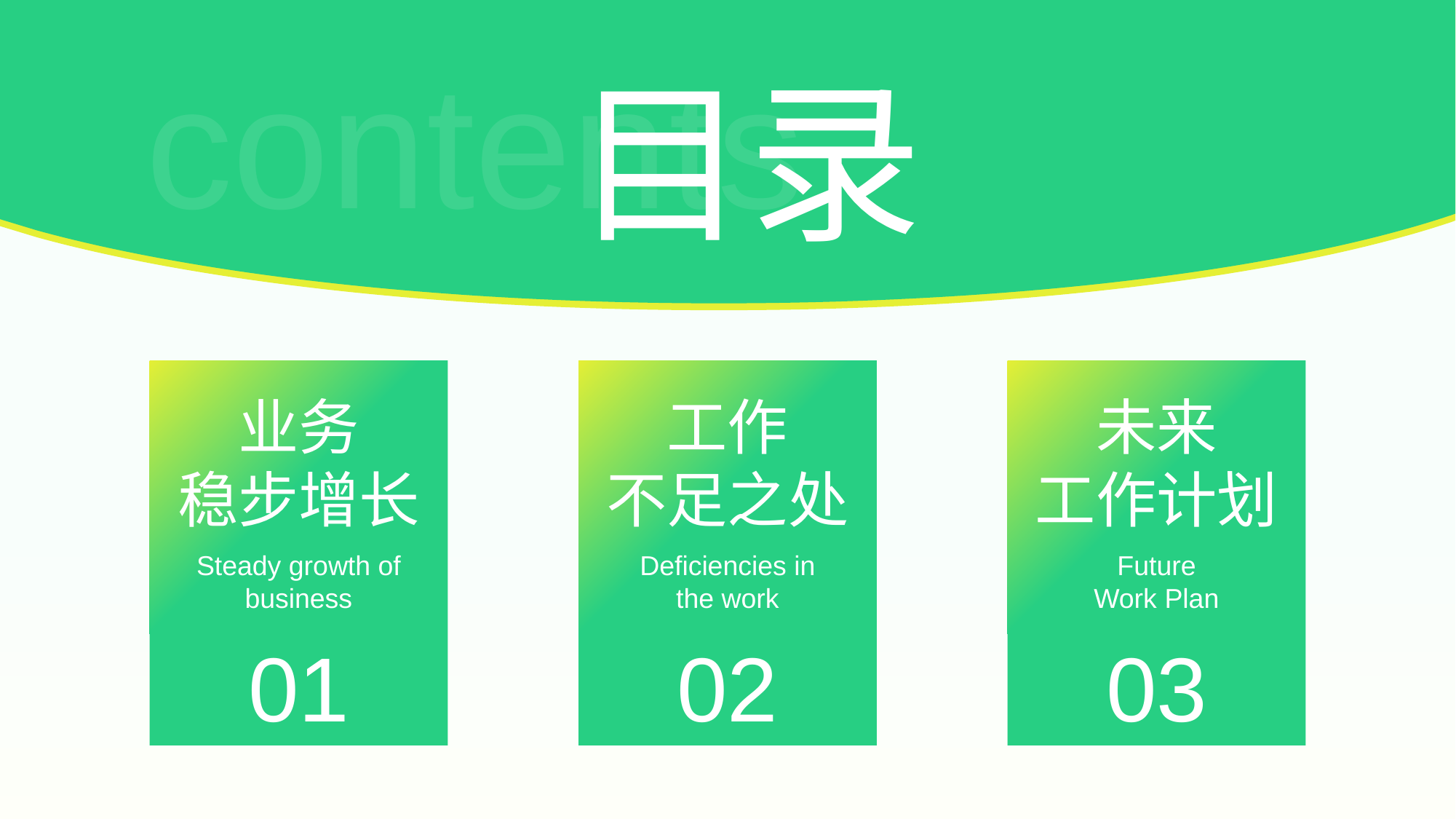

业务
稳步增长
Steady growth of business
01

工作
不足之处
Deficiencies in the work
02

未来
工作计划
Future
Work Plan
03